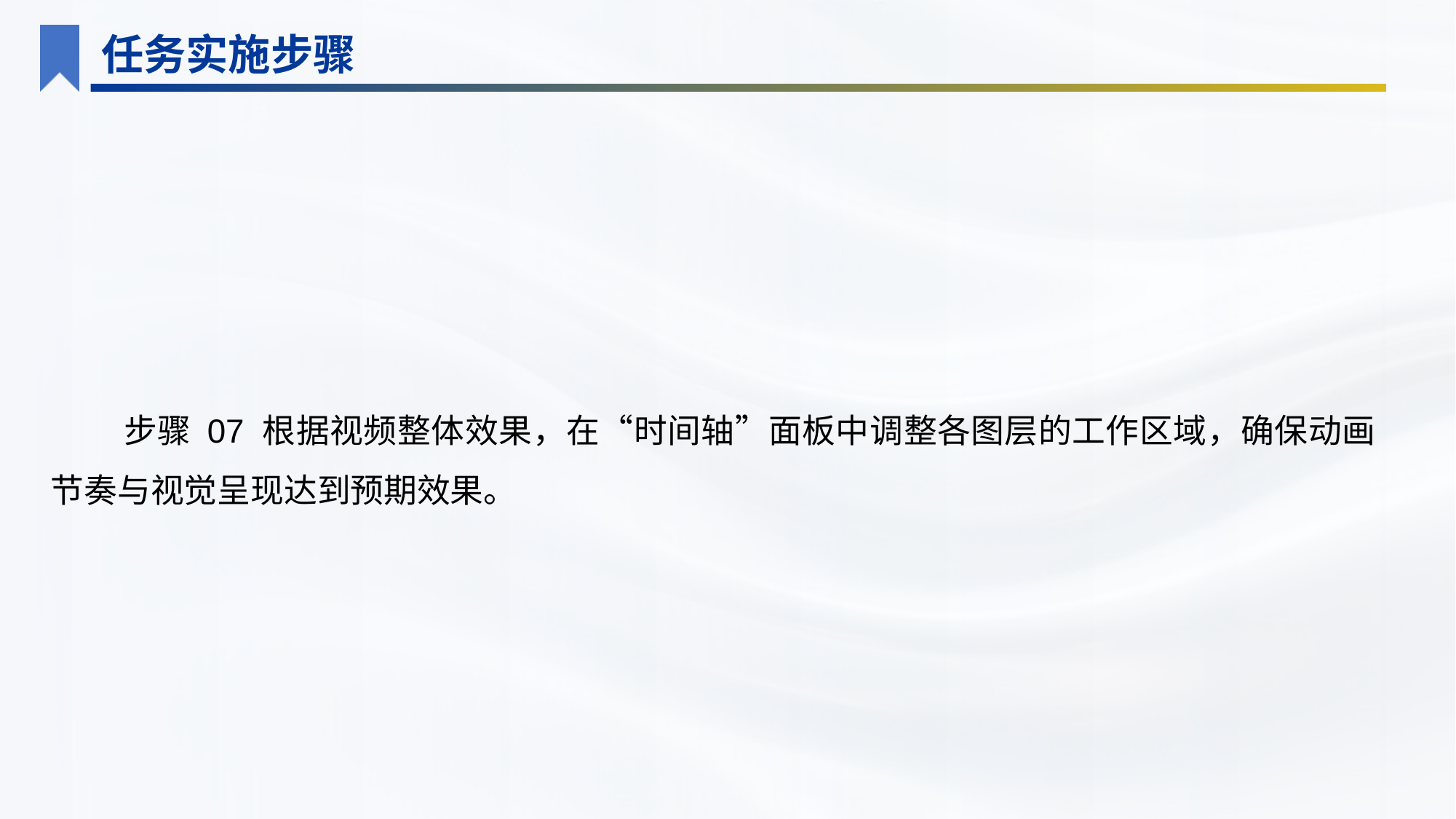

任务实施步骤
步骤 07 根据视频整体效果，在“时间轴”面板中调整各图层的工作区域，确保动画节奏与视觉呈现达到预期效果。